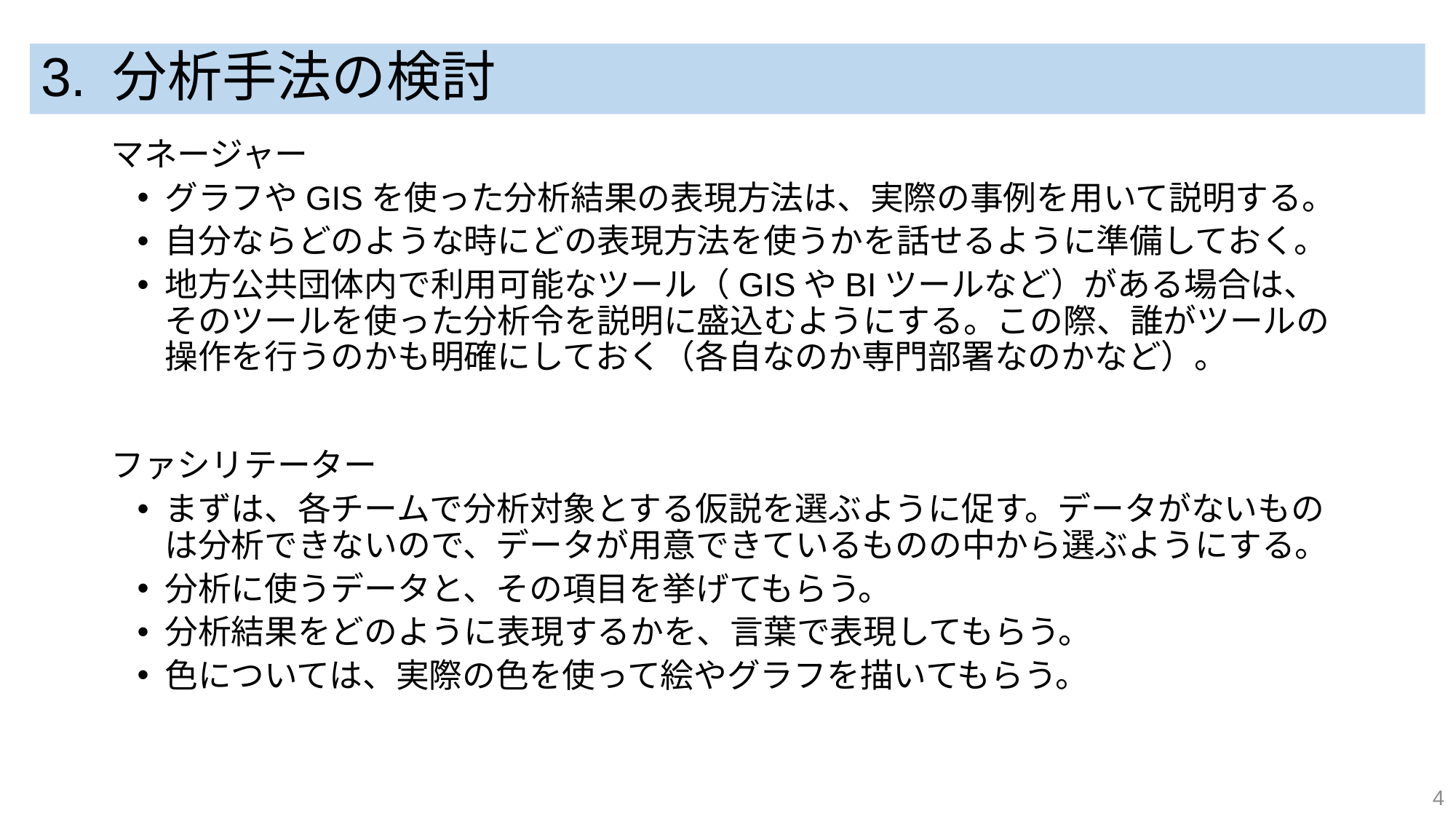

# 3. 分析手法の検討
マネージャー
グラフやGISを使った分析結果の表現方法は、実際の事例を用いて説明する。
自分ならどのような時にどの表現方法を使うかを話せるように準備しておく。
地方公共団体内で利用可能なツール（GISやBIツールなど）がある場合は、そのツールを使った分析令を説明に盛込むようにする。この際、誰がツールの操作を行うのかも明確にしておく（各自なのか専門部署なのかなど）。

ファシリテーター
まずは、各チームで分析対象とする仮説を選ぶように促す。データがないものは分析できないので、データが用意できているものの中から選ぶようにする。
分析に使うデータと、その項目を挙げてもらう。
分析結果をどのように表現するかを、言葉で表現してもらう。
色については、実際の色を使って絵やグラフを描いてもらう。
4